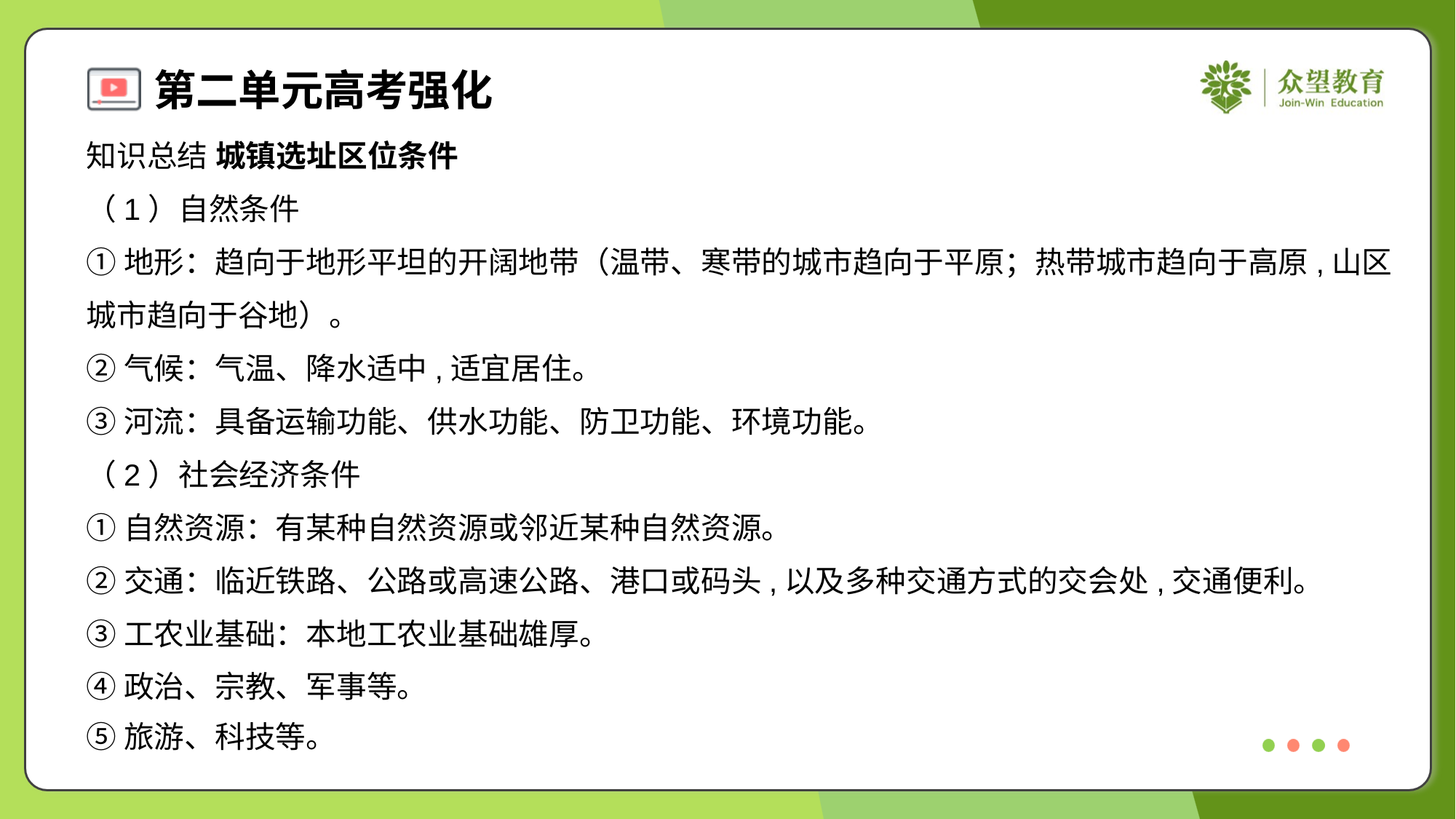

知识总结 城镇选址区位条件
（1）自然条件
①地形：趋向于地形平坦的开阔地带（温带、寒带的城市趋向于平原；热带城市趋向于高原,山区
城市趋向于谷地）。
②气候：气温、降水适中,适宜居住。
③河流：具备运输功能、供水功能、防卫功能、环境功能。
（2）社会经济条件
①自然资源：有某种自然资源或邻近某种自然资源。
②交通：临近铁路、公路或高速公路、港口或码头,以及多种交通方式的交会处,交通便利。
③工农业基础：本地工农业基础雄厚。
④政治、宗教、军事等。
⑤旅游、科技等。